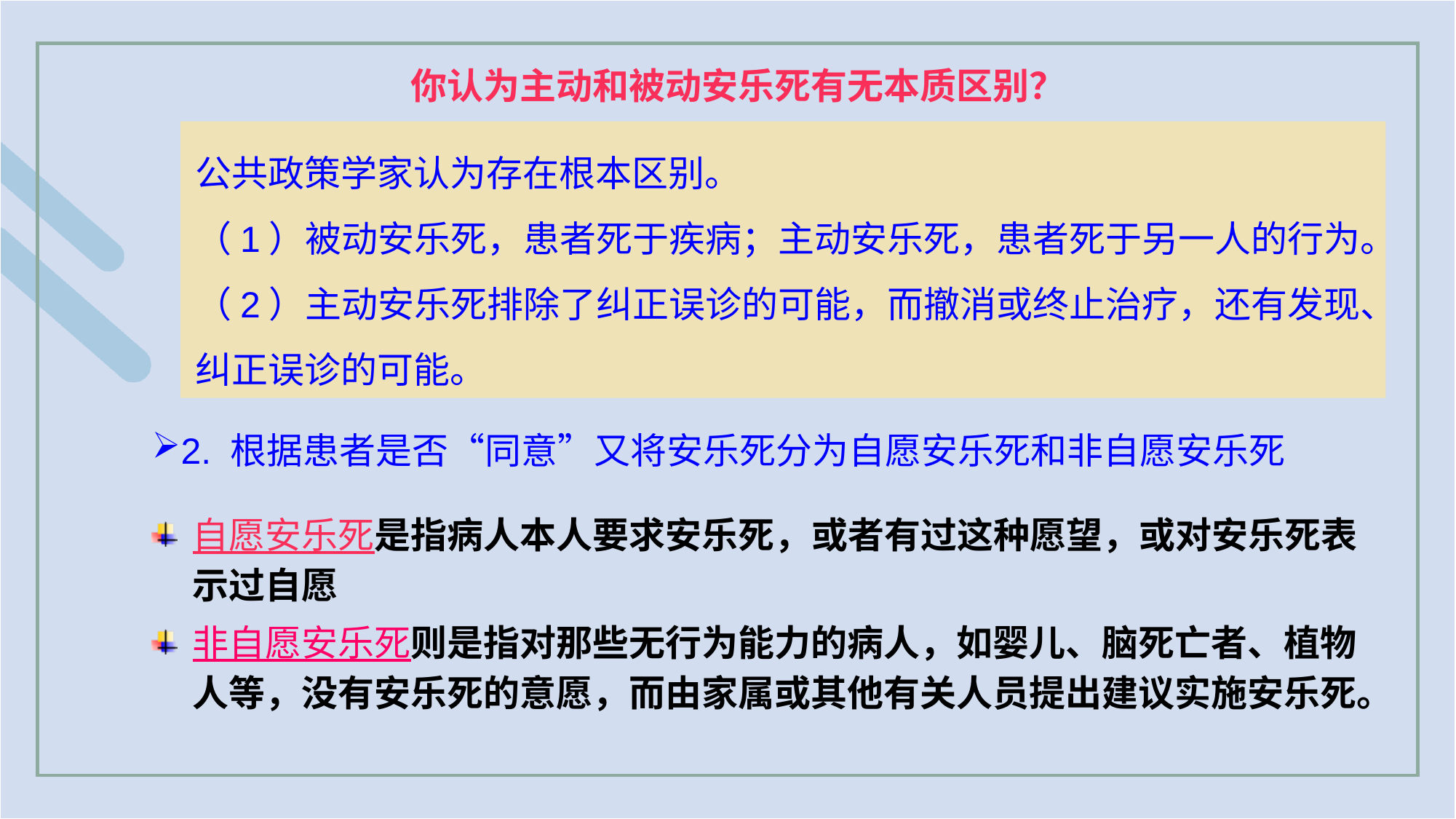

你认为主动和被动安乐死有无本质区别？
公共政策学家认为存在根本区别。
（1）被动安乐死，患者死于疾病；主动安乐死，患者死于另一人的行为。
（2）主动安乐死排除了纠正误诊的可能，而撤消或终止治疗，还有发现、纠正误诊的可能。
2. 根据患者是否“同意”又将安乐死分为自愿安乐死和非自愿安乐死
自愿安乐死是指病人本人要求安乐死，或者有过这种愿望，或对安乐死表示过自愿
非自愿安乐死则是指对那些无行为能力的病人，如婴儿、脑死亡者、植物人等，没有安乐死的意愿，而由家属或其他有关人员提出建议实施安乐死。